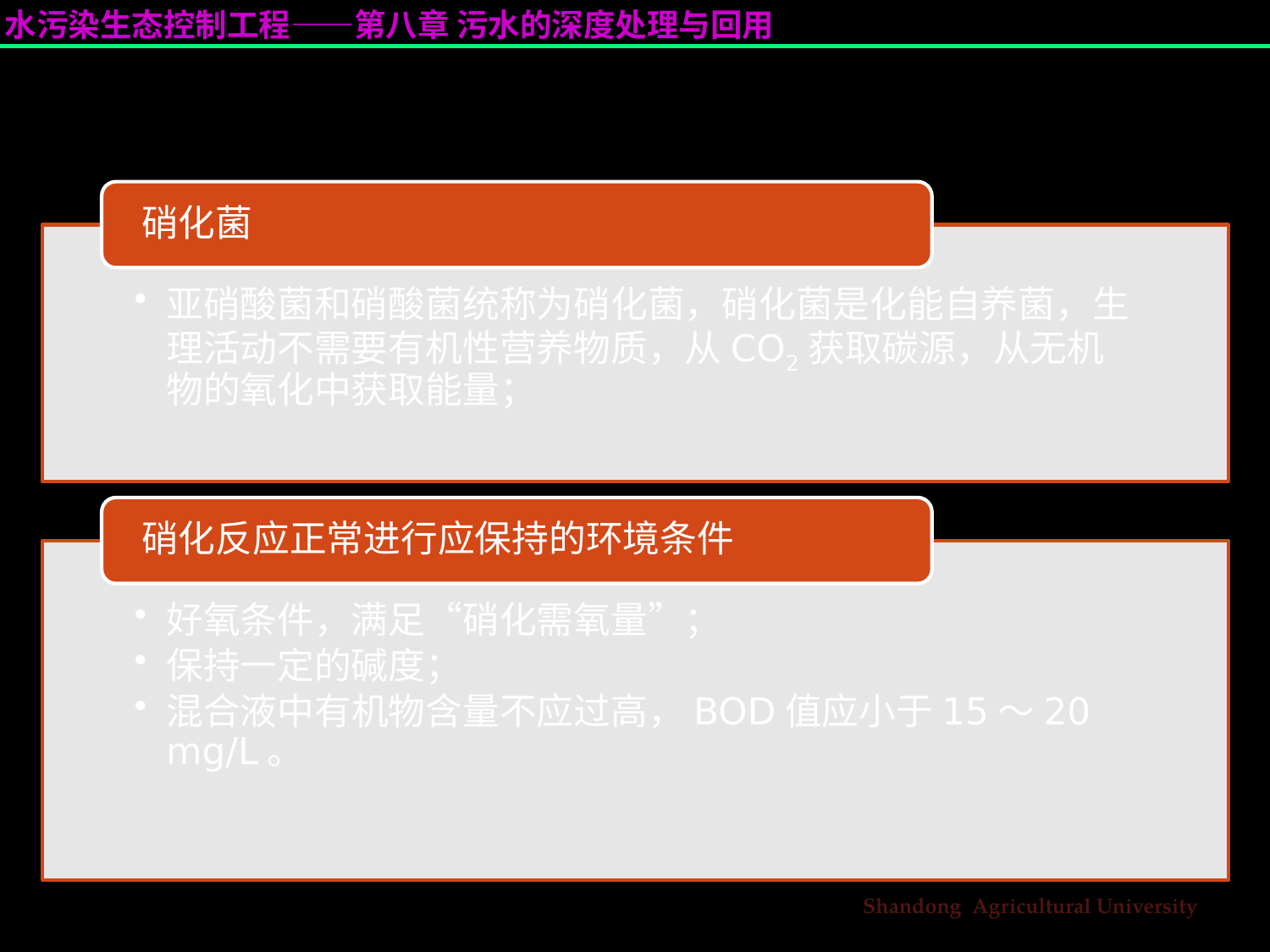

亚硝酸菌和硝酸菌统称为硝化菌，硝化菌是化能自养菌，生理活动不需要有机性营养物质，从CO2获取碳源，从无机物的氧化中获取能量；
硝化菌
好氧条件，满足“硝化需氧量”；
保持一定的碱度；
混合液中有机物含量不应过高，BOD值应小于15～20 mg/L。
硝化反应正常进行应保持的环境条件